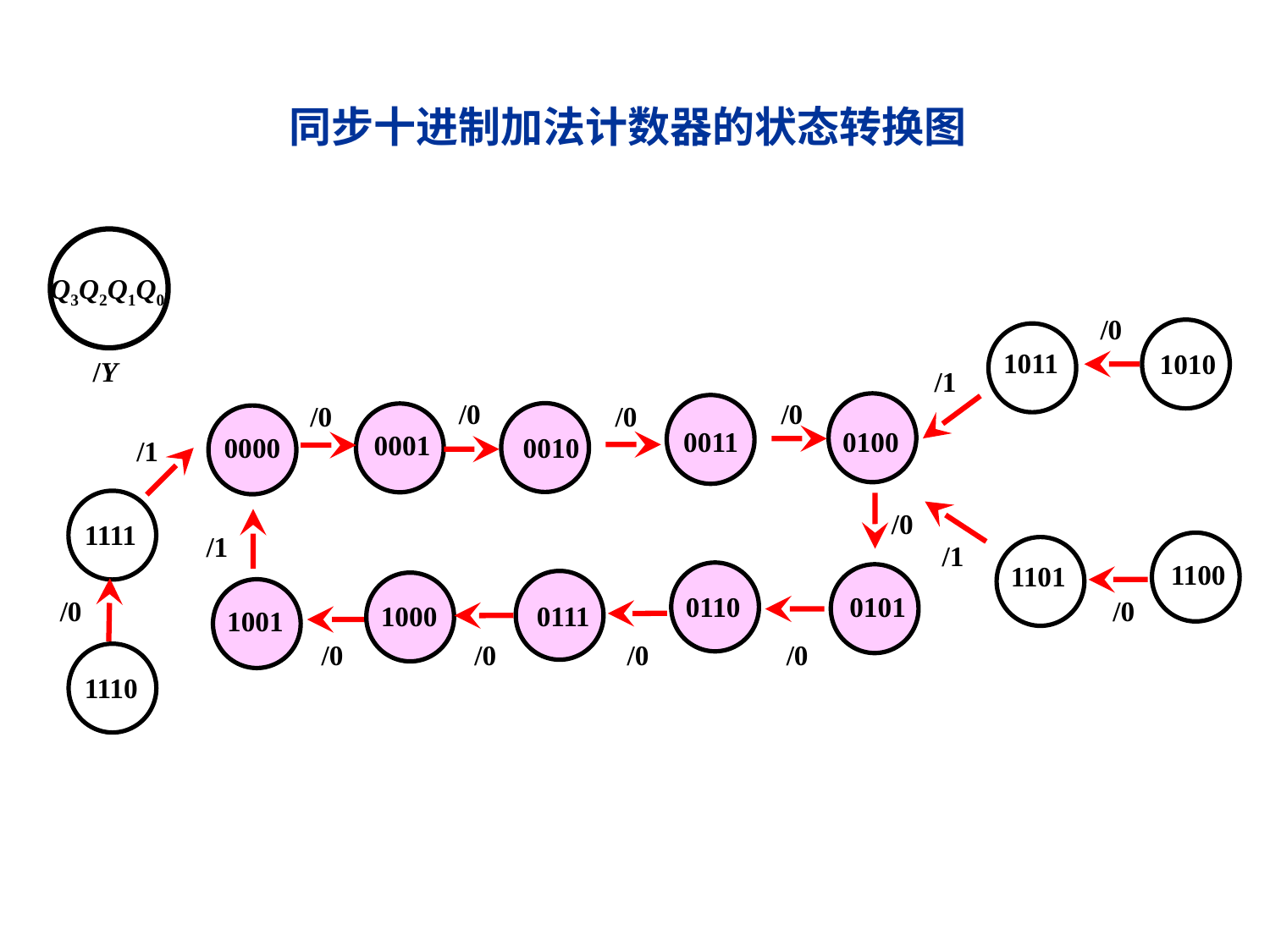

同步十进制加法计数器的状态转换图

Q3Q2Q1Q0
 /0

     1011
    1010
 /Y
 /1

 /0
 /0

 /0
 /0

   0011
    0100
    0001
      0010
    0000
 /1

 /0
    1111

 /1

 /1

    1100
    1101

     0110
     0101
 /0
 /0
    1000
     0111
    1001

 /0
 /0
 /0
 /0

    1110